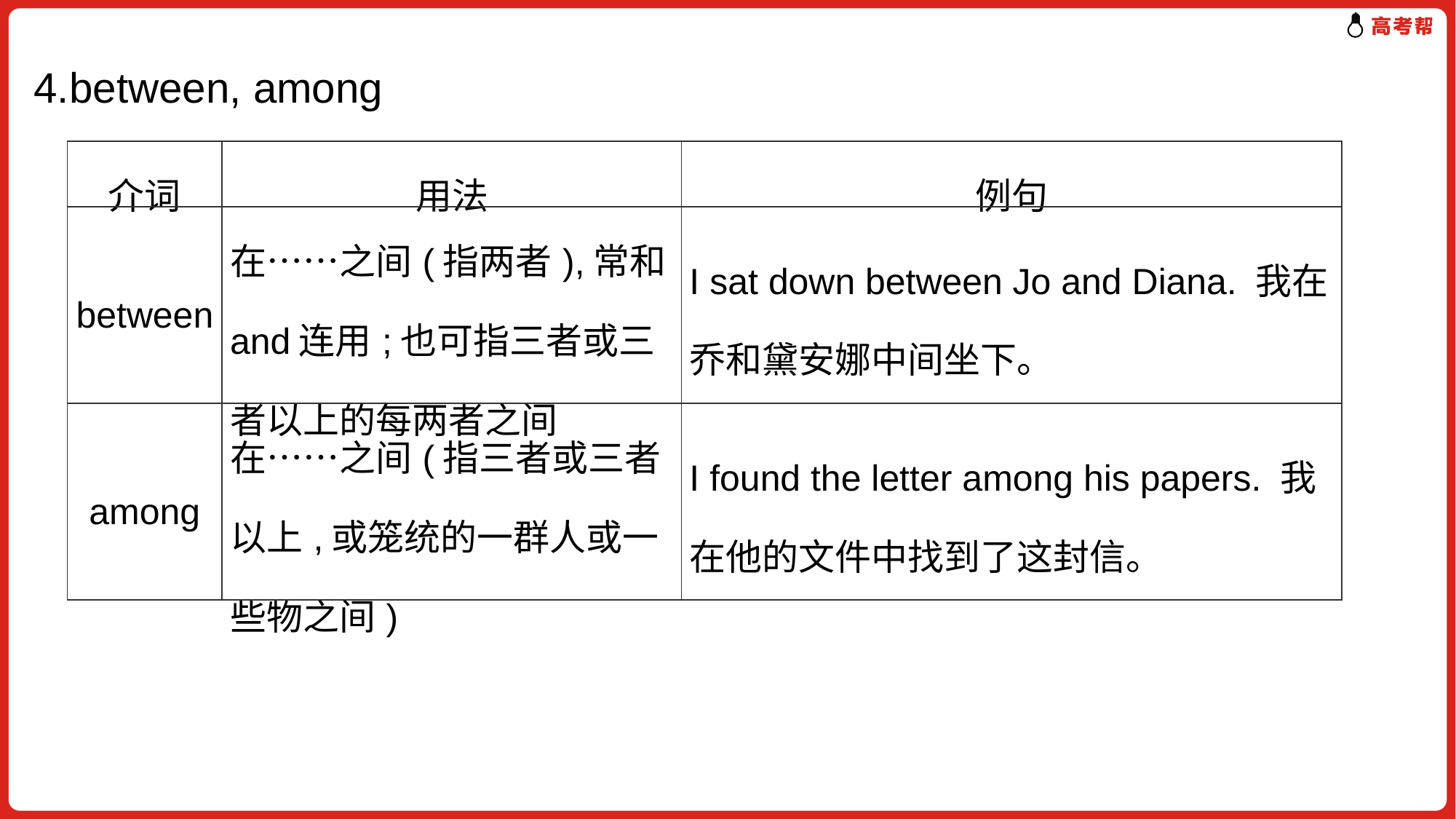

4.between, among

| 介词 | 用法 | 例句 |
| --- | --- | --- |
| between | 在……之间(指两者),常和and连用;也可指三者或三者以上的每两者之间 | I sat down between Jo and Diana. 我在乔和黛安娜中间坐下。 |
| among | 在……之间(指三者或三者以上,或笼统的一群人或一些物之间) | I found the letter among his papers. 我在他的文件中找到了这封信。 |